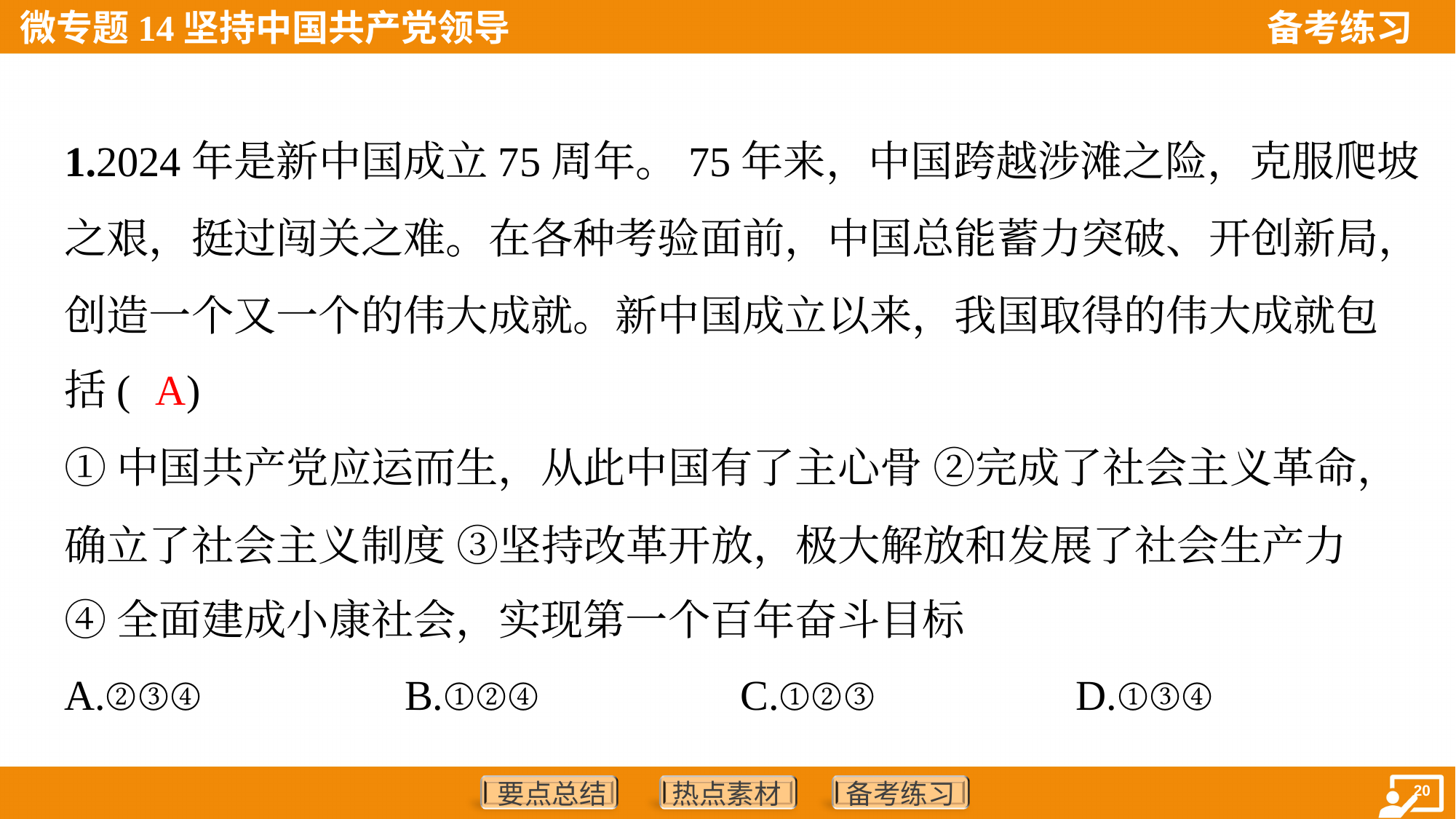

1.2024年是新中国成立75周年。75年来，中国跨越涉滩之险，克服爬坡
之艰，挺过闯关之难。在各种考验面前，中国总能蓄力突破、开创新局，
创造一个又一个的伟大成就。新中国成立以来，我国取得的伟大成就包
括(     )
A
①中国共产党应运而生，从此中国有了主心骨 ②完成了社会主义革命，
确立了社会主义制度 ③坚持改革开放，极大解放和发展了社会生产力
④全面建成小康社会，实现第一个百年奋斗目标
A.②③④	B.①②④	C.①②③	D.①③④